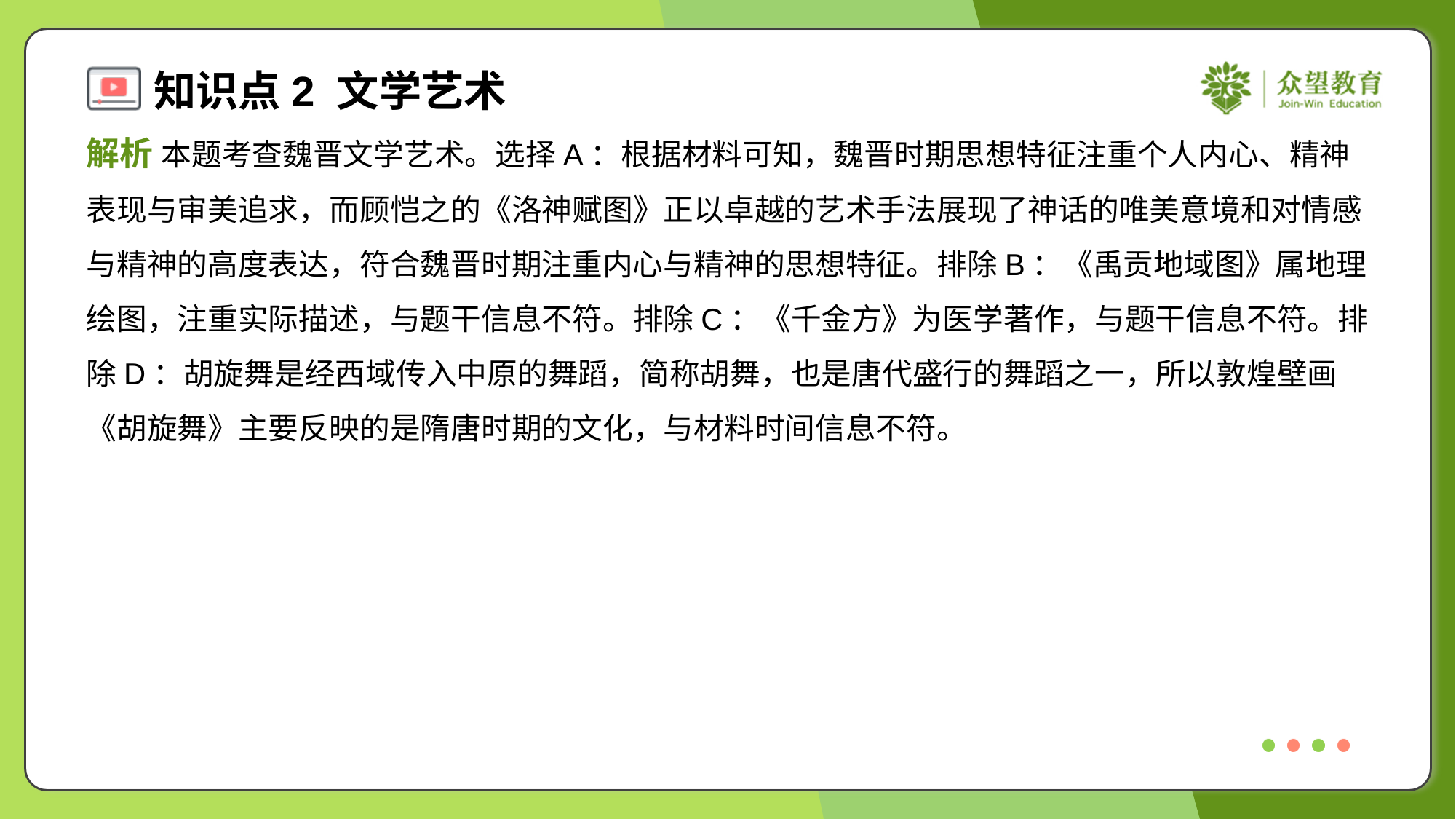

解析 本题考查魏晋文学艺术。选择A：根据材料可知，魏晋时期思想特征注重个人内心、精神
表现与审美追求，而顾恺之的《洛神赋图》正以卓越的艺术手法展现了神话的唯美意境和对情感
与精神的高度表达，符合魏晋时期注重内心与精神的思想特征。排除B：《禹贡地域图》属地理
绘图，注重实际描述，与题干信息不符。排除C：《千金方》为医学著作，与题干信息不符。排
除D：胡旋舞是经西域传入中原的舞蹈，简称胡舞，也是唐代盛行的舞蹈之一，所以敦煌壁画
《胡旋舞》主要反映的是隋唐时期的文化，与材料时间信息不符。